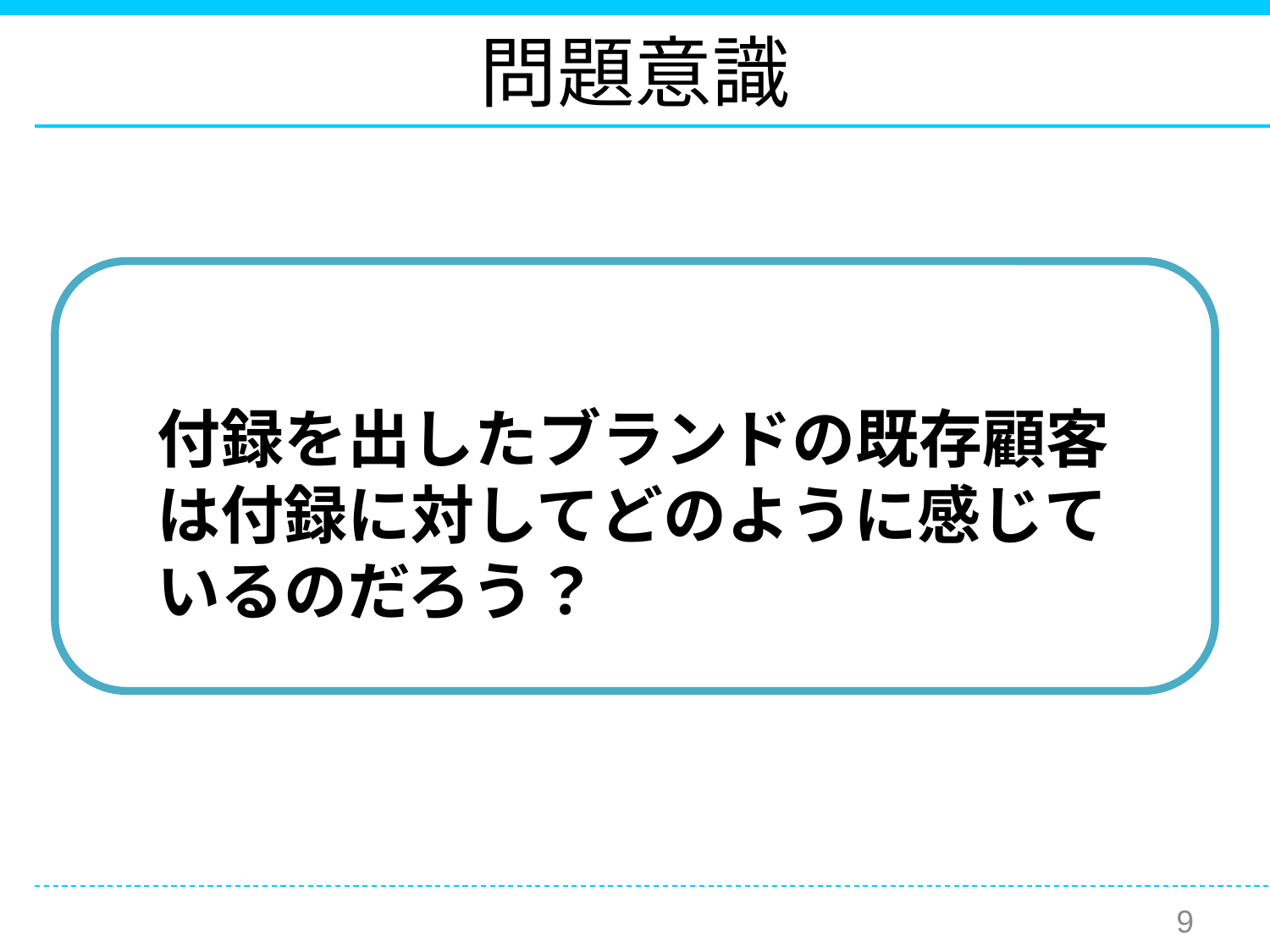

# 問題意識

付録を出したブランドの既存顧客は付録に対してどのように感じているのだろう？
9